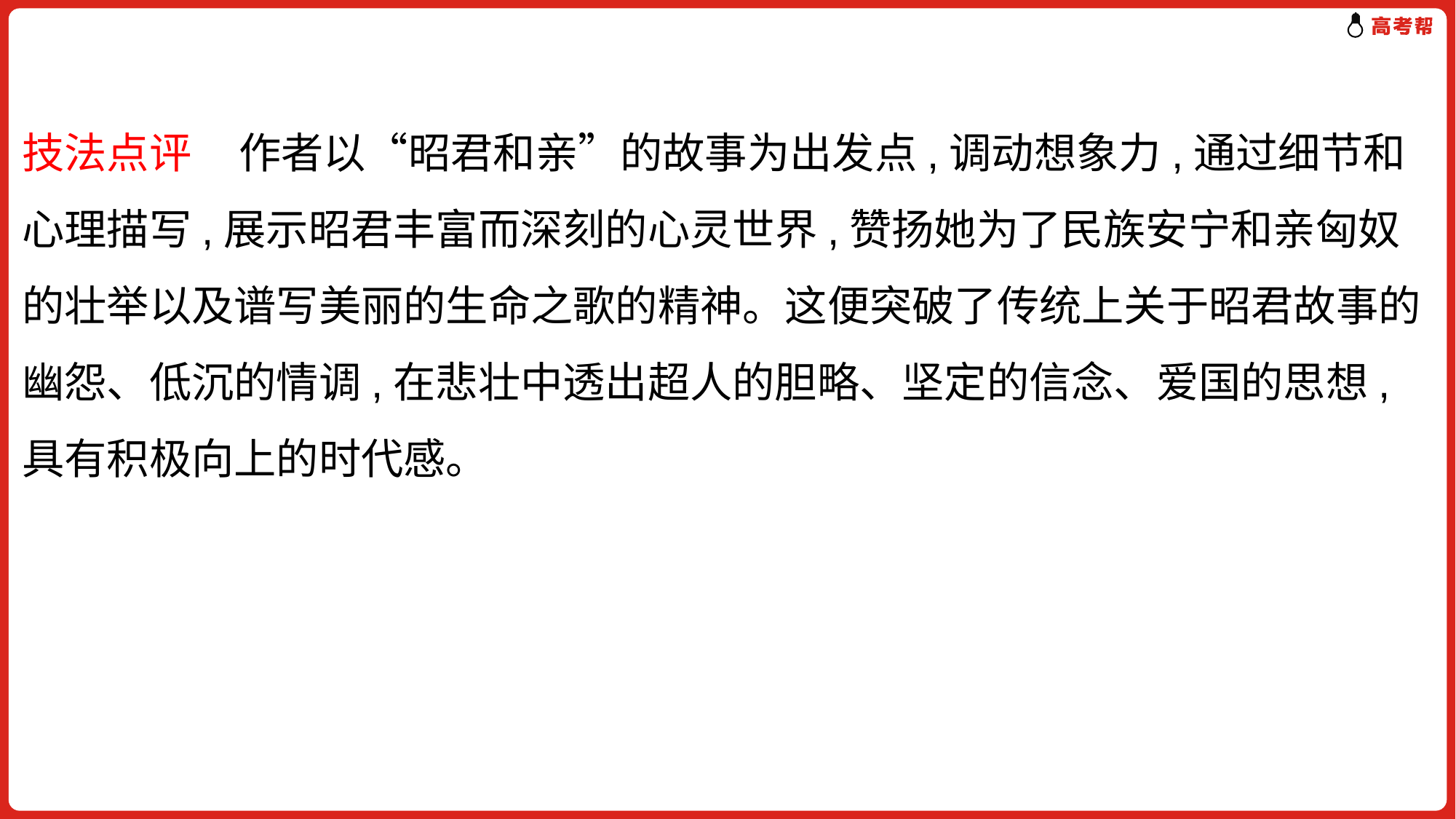

技法点评     作者以“昭君和亲”的故事为出发点,调动想象力,通过细节和心理描写,展示昭君丰富而深刻的心灵世界,赞扬她为了民族安宁和亲匈奴的壮举以及谱写美丽的生命之歌的精神。这便突破了传统上关于昭君故事的幽怨、低沉的情调,在悲壮中透出超人的胆略、坚定的信念、爱国的思想,具有积极向上的时代感。